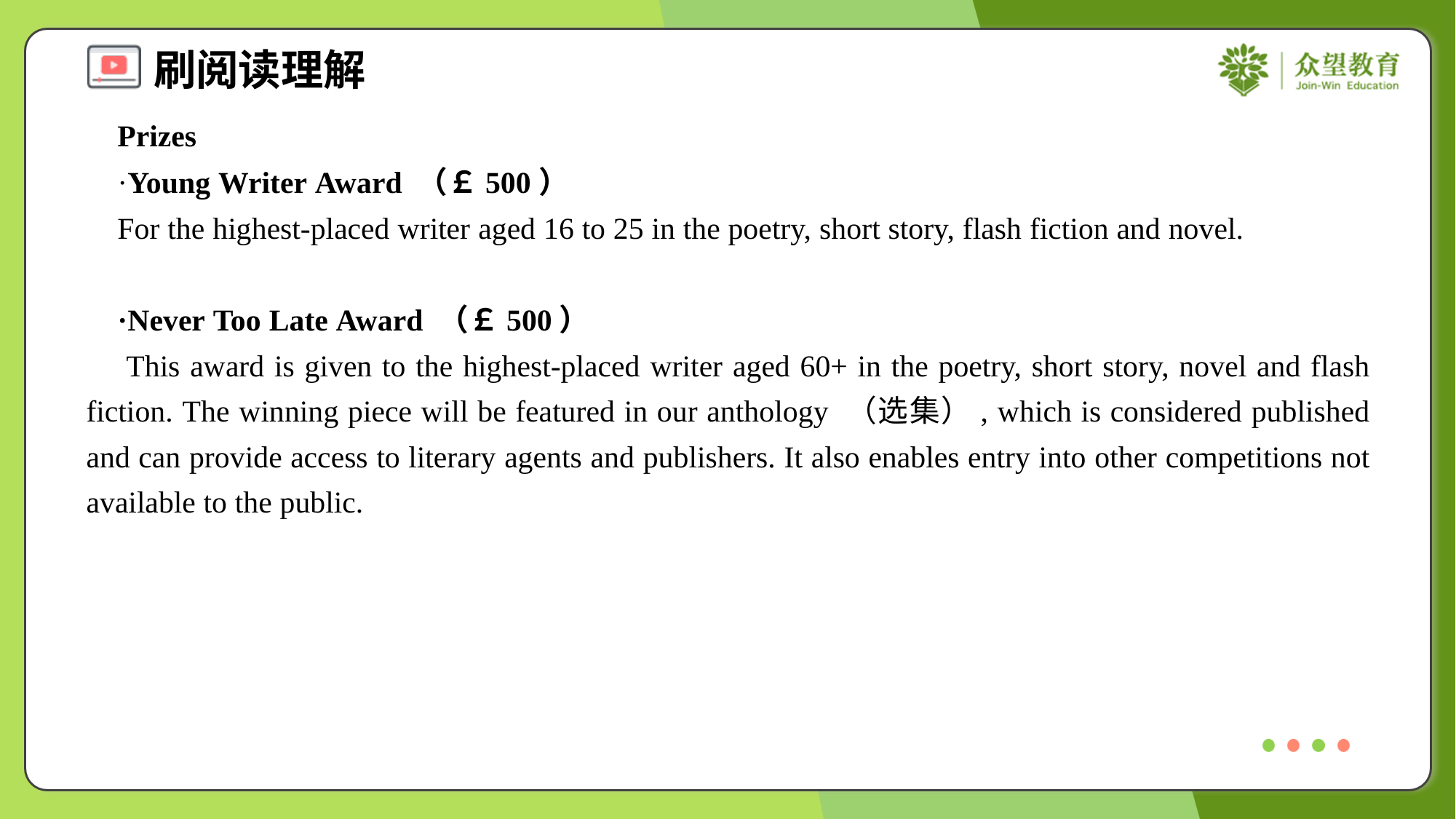

Prizes
    ·Young Writer Award （￡500）
    For the highest-placed writer aged 16 to 25 in the poetry, short story, flash fiction and novel.
    ·Never Too Late Award （￡500）
    This award is given to the highest-placed writer aged 60+ in the poetry, short story, novel and flash fiction. The winning piece will be featured in our anthology （选集）, which is considered published and can provide access to literary agents and publishers. It also enables entry into other competitions not available to the public.